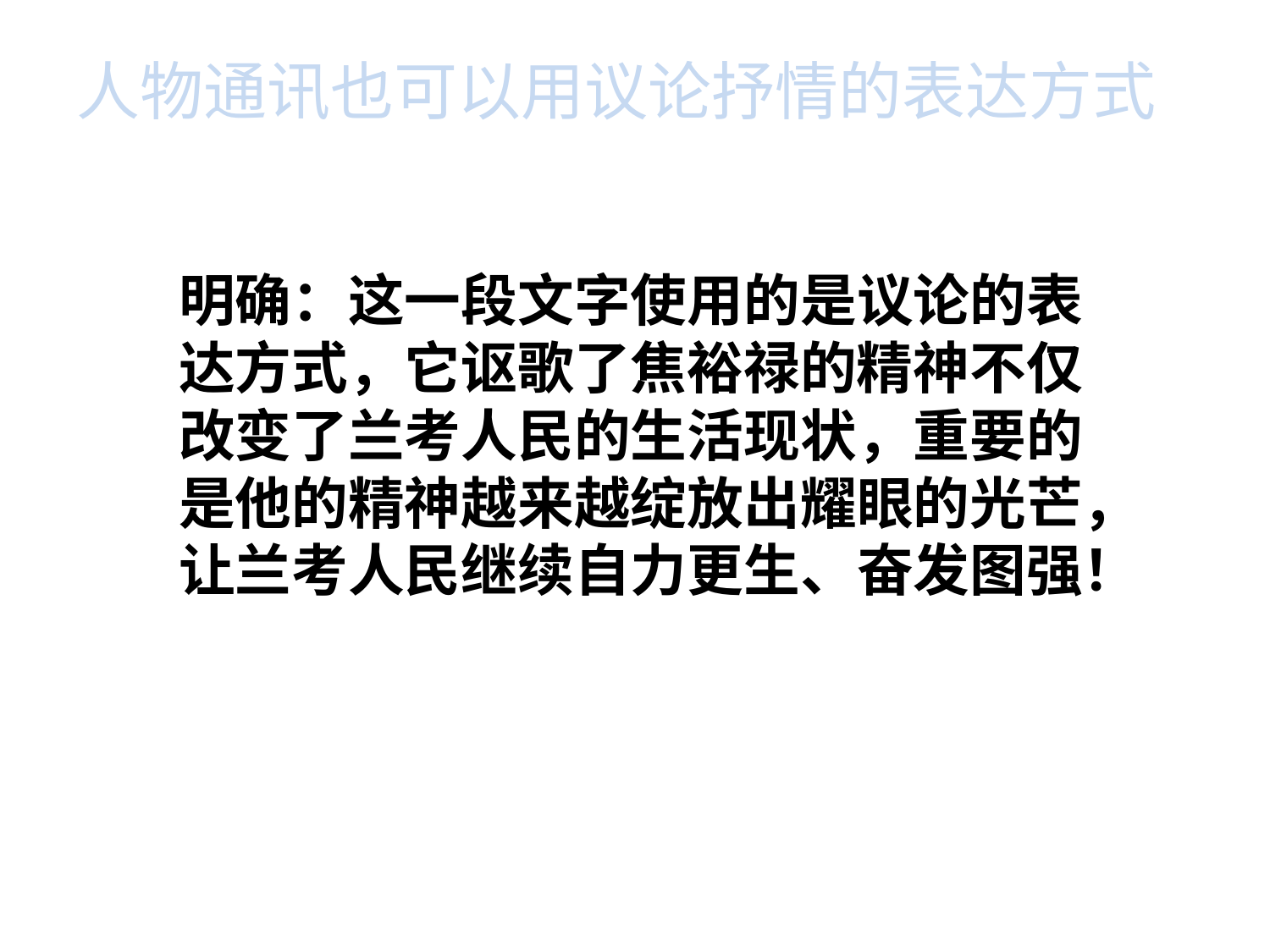

# 人物通讯也可以用议论抒情的表达方式
明确：这一段文字使用的是议论的表达方式，它讴歌了焦裕禄的精神不仅改变了兰考人民的生活现状，重要的是他的精神越来越绽放出耀眼的光芒，让兰考人民继续自力更生、奋发图强！